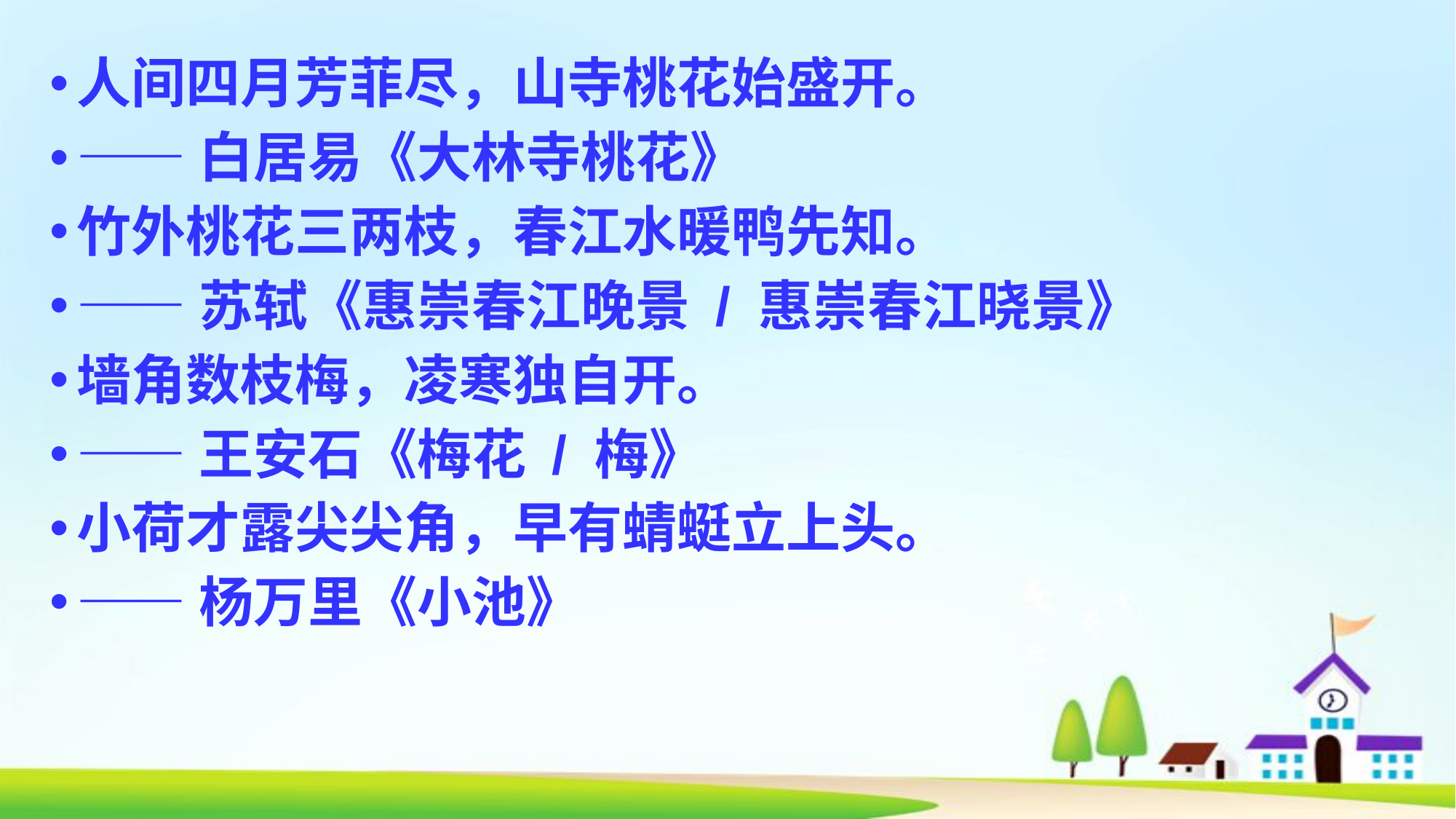

人间四月芳菲尽，山寺桃花始盛开。
——白居易《大林寺桃花》
竹外桃花三两枝，春江水暖鸭先知。
——苏轼《惠崇春江晚景 / 惠崇春江晓景》
墙角数枝梅，凌寒独自开。
——王安石《梅花 / 梅》
小荷才露尖尖角，早有蜻蜓立上头。
——杨万里《小池》